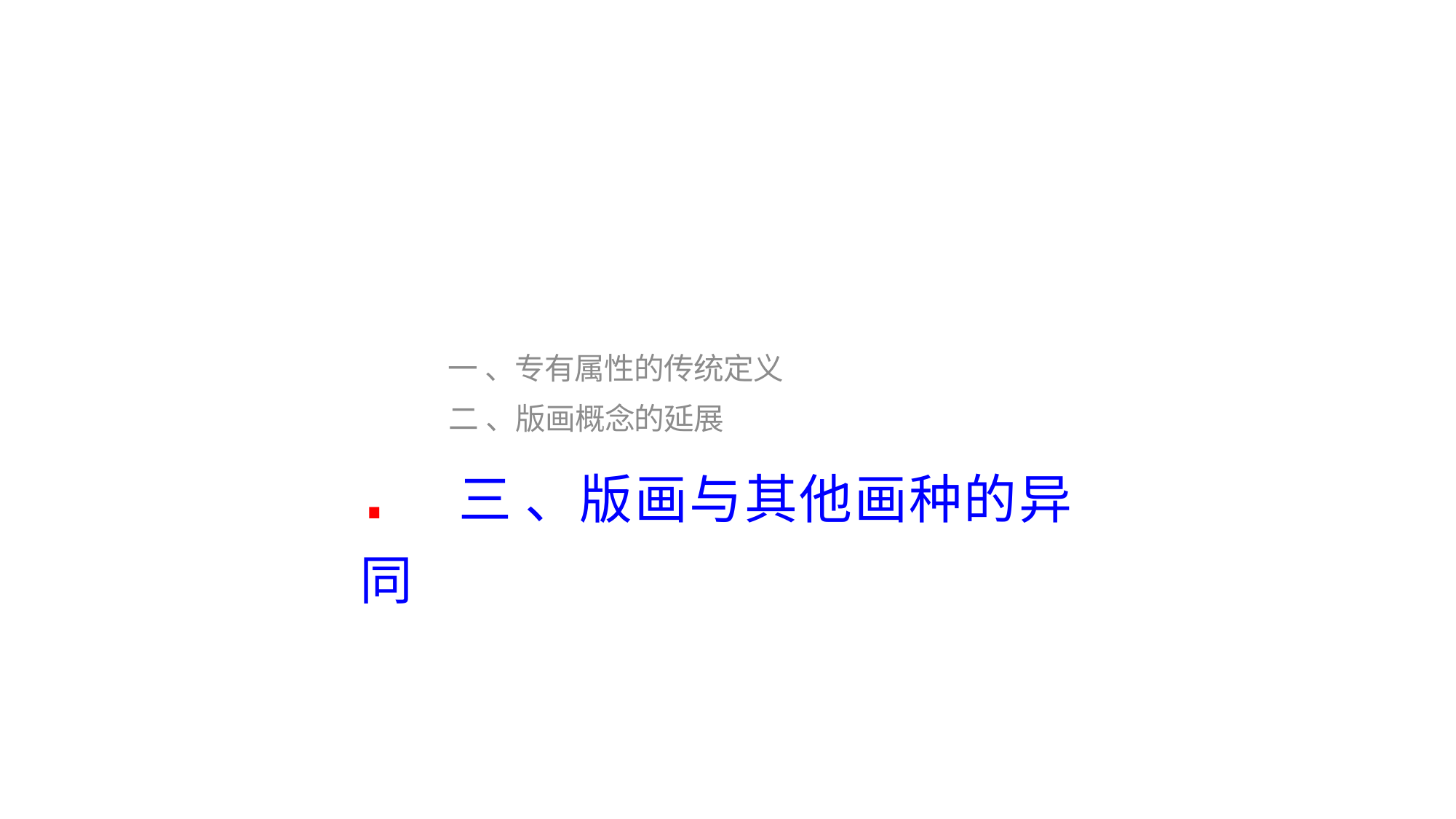

一 、专有属性的传统定义
二 、版画概念的延展

. 三 、版画与其他画种的异同